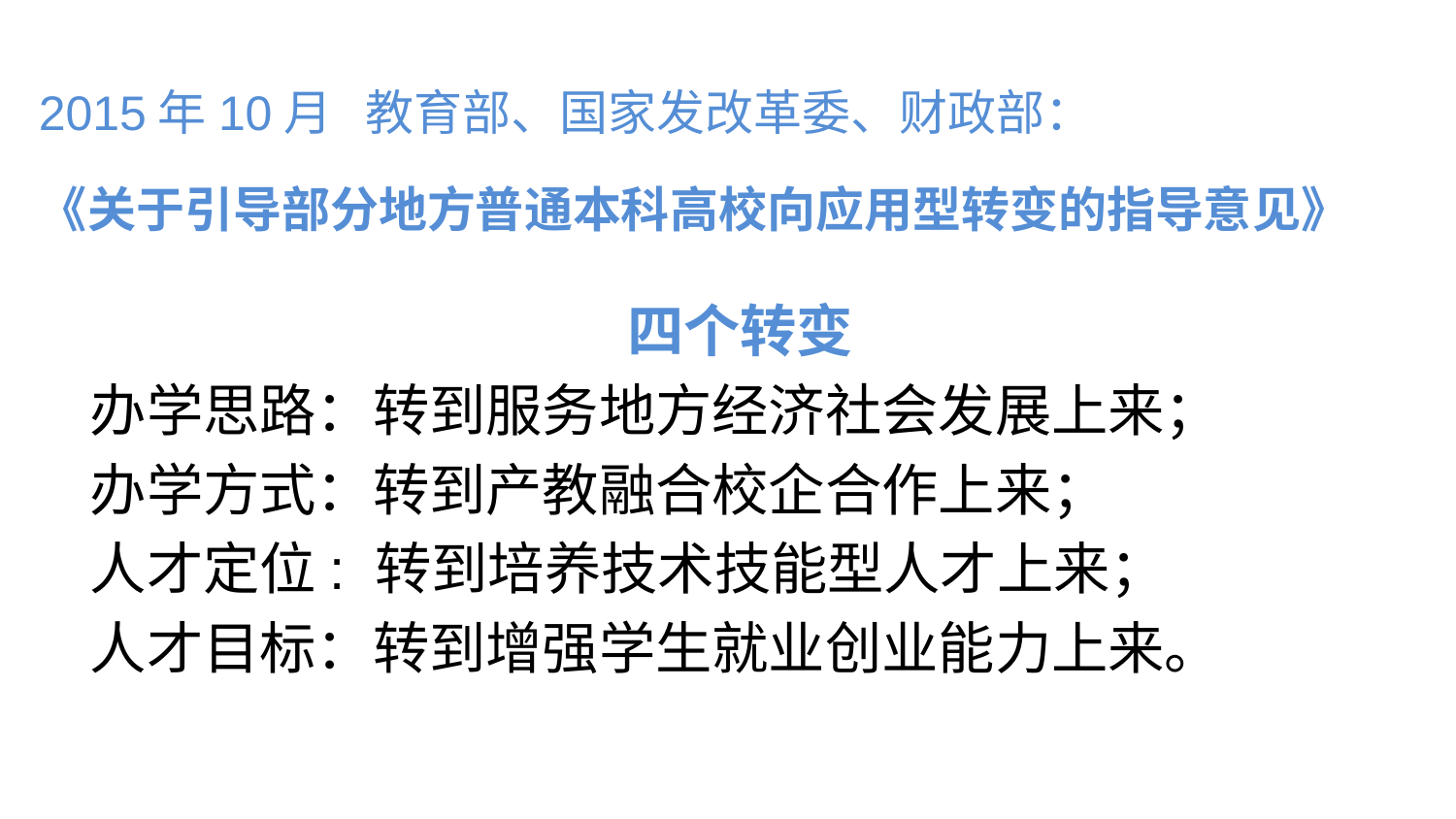

2015年10月   教育部、国家发改革委、财政部：
《关于引导部分地方普通本科高校向应用型转变的指导意见》
四个转变
   办学思路：转到服务地方经济社会发展上来；
   办学方式：转到产教融合校企合作上来；
   人才定位: 转到培养技术技能型人才上来；
   人才目标：转到增强学生就业创业能力上来。